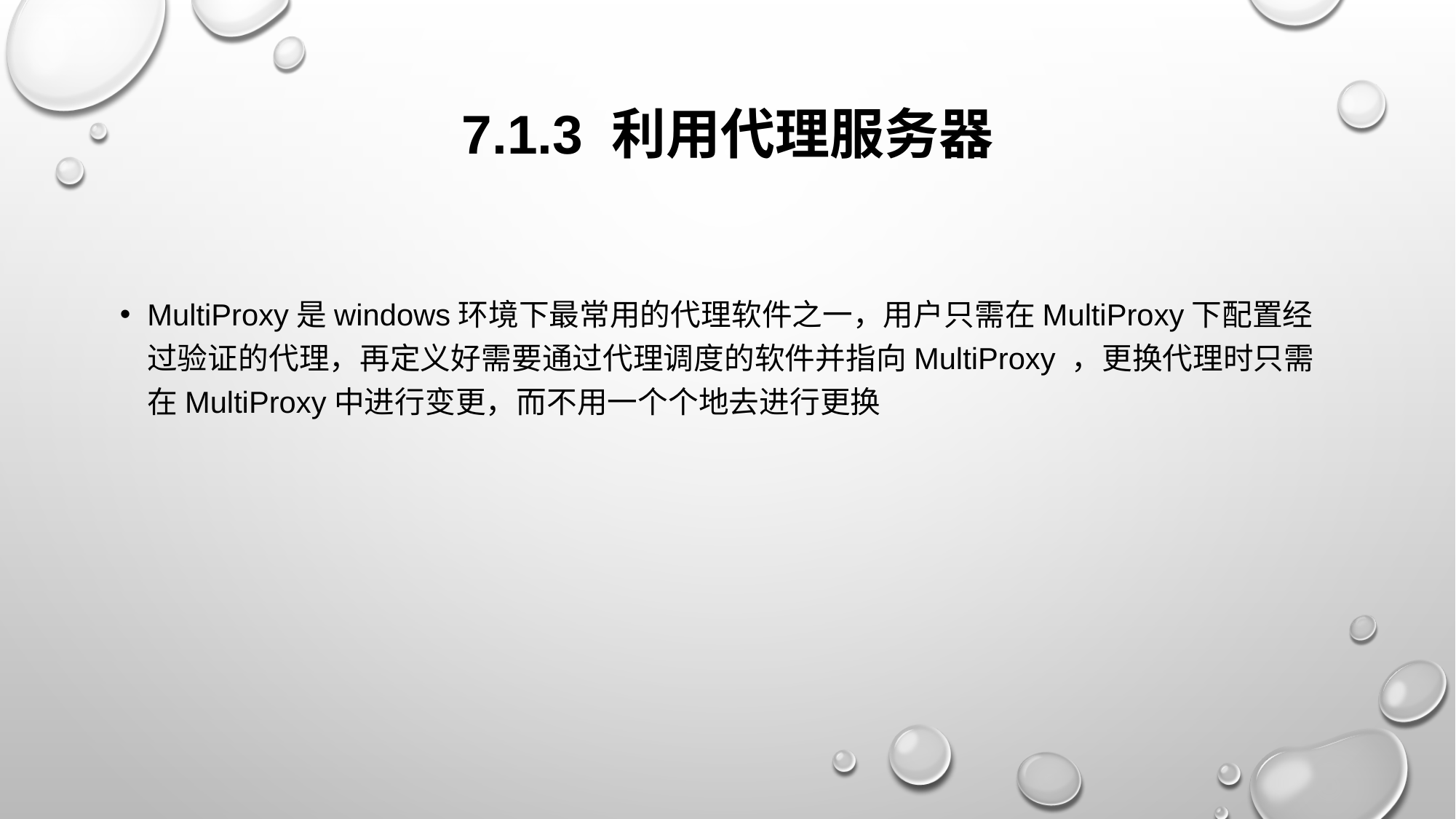

# 7.1.3 利用代理服务器
MultiProxy是windows环境下最常用的代理软件之一，用户只需在MultiProxy下配置经过验证的代理，再定义好需要通过代理调度的软件并指向MultiProxy ，更换代理时只需在MultiProxy中进行变更，而不用一个个地去进行更换